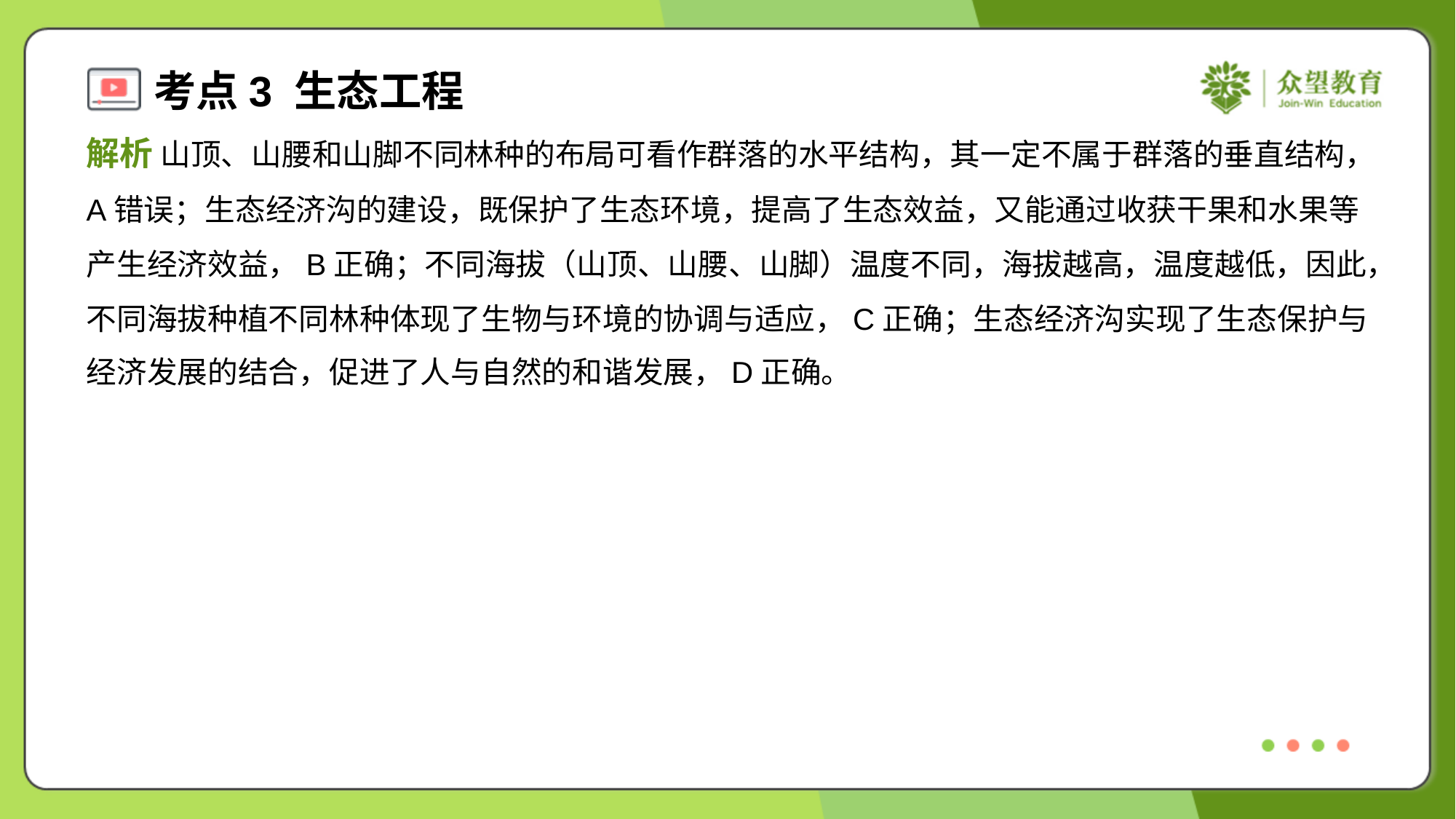

解析 山顶、山腰和山脚不同林种的布局可看作群落的水平结构，其一定不属于群落的垂直结构，
A错误；生态经济沟的建设，既保护了生态环境，提高了生态效益，又能通过收获干果和水果等
产生经济效益，B正确；不同海拔（山顶、山腰、山脚）温度不同，海拔越高，温度越低，因此，
不同海拔种植不同林种体现了生物与环境的协调与适应，C正确；生态经济沟实现了生态保护与
经济发展的结合，促进了人与自然的和谐发展，D正确。